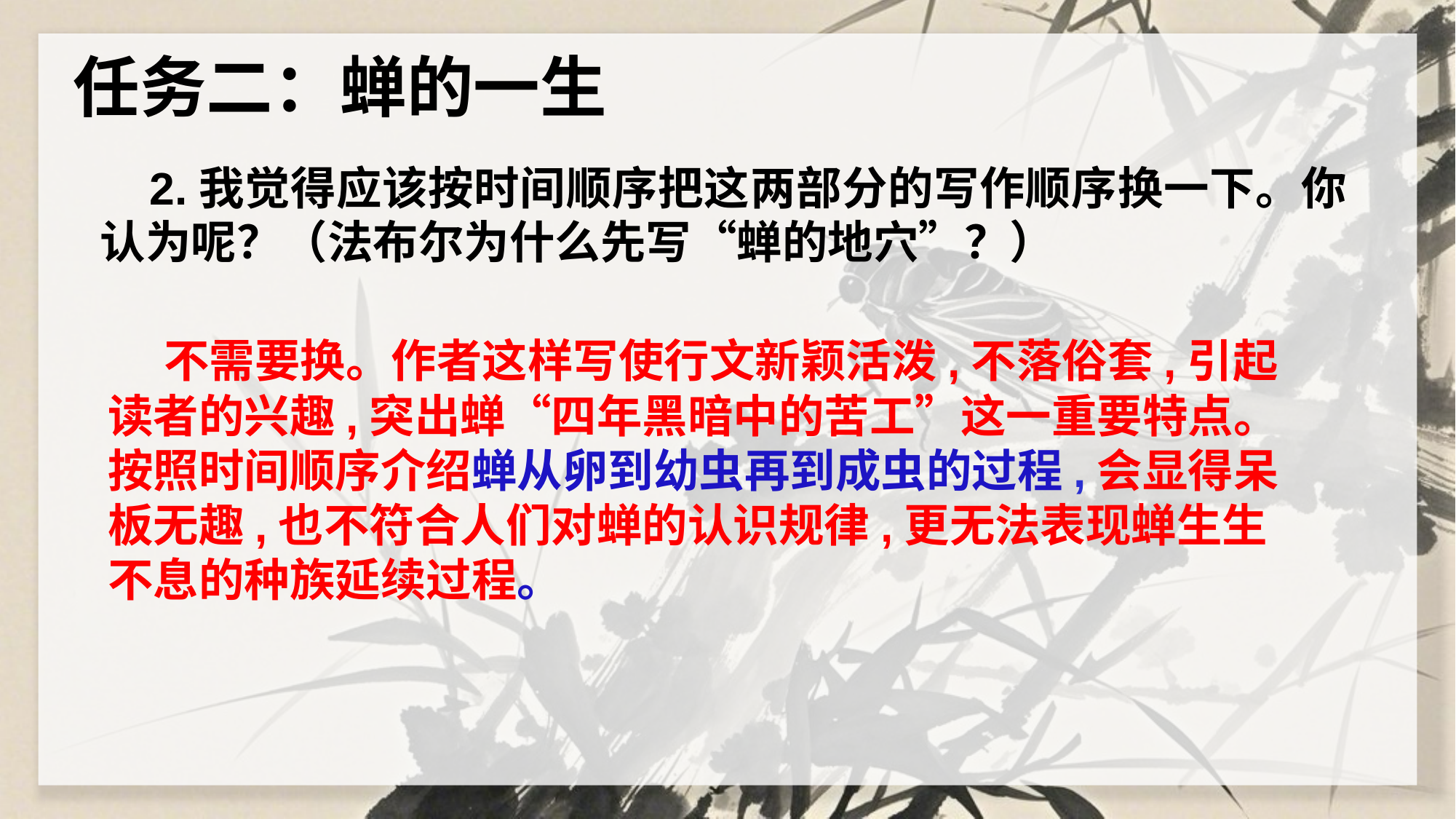

任务二：蝉的一生
    2.我觉得应该按时间顺序把这两部分的写作顺序换一下。你认为呢？（法布尔为什么先写“蝉的地穴”？）
    不需要换。作者这样写使行文新颖活泼,不落俗套,引起读者的兴趣,突出蝉“四年黑暗中的苦工”这一重要特点。按照时间顺序介绍蝉从卵到幼虫再到成虫的过程,会显得呆板无趣,也不符合人们对蝉的认识规律,更无法表现蝉生生不息的种族延续过程。